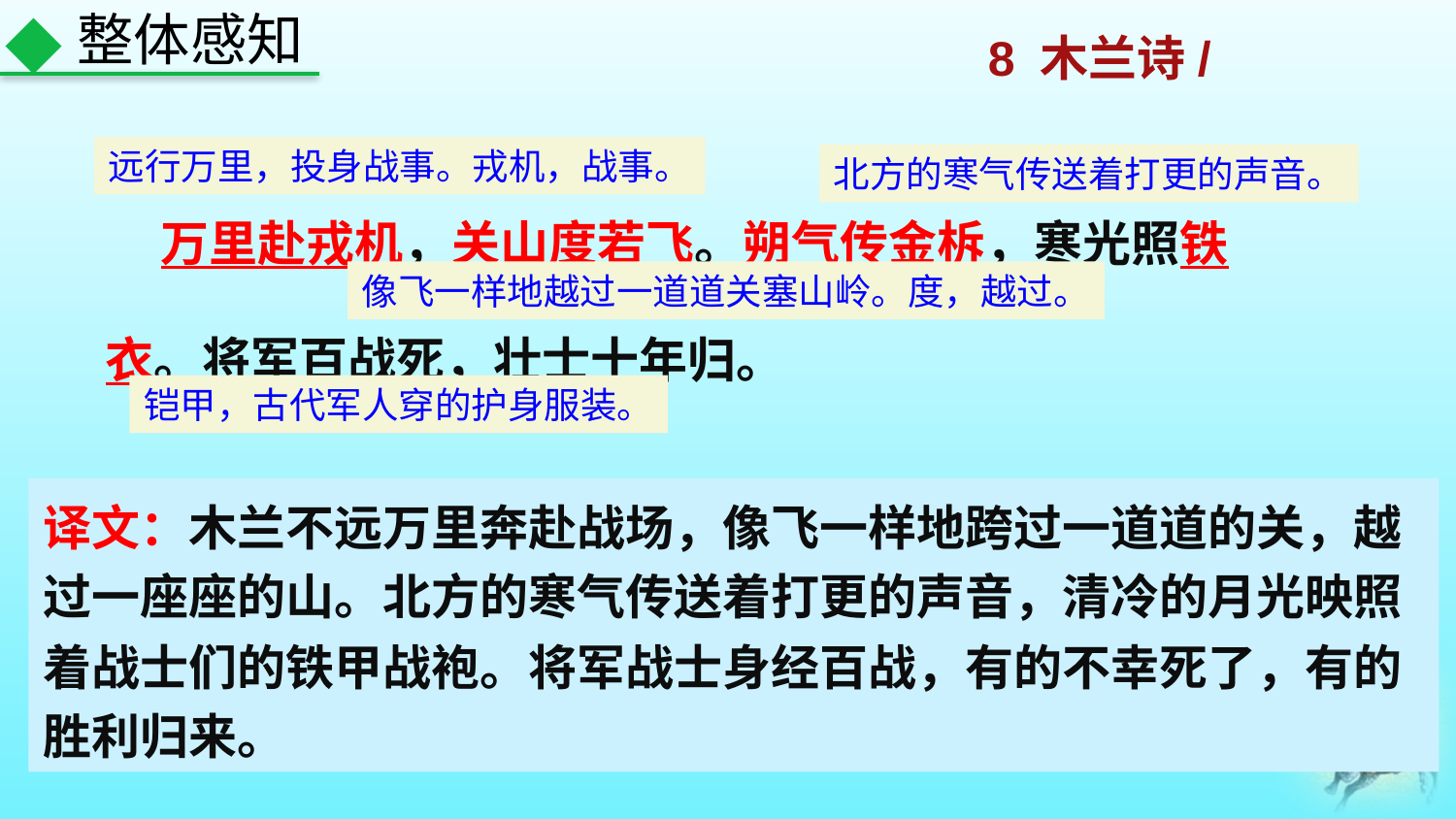

整体感知

远行万里，投身战事。戎机，战事。
北方的寒气传送着打更的声音。
    万里赴戎机，关山度若飞。朔气传金柝，寒光照铁衣。将军百战死，壮士十年归。
像飞一样地越过一道道关塞山岭。度，越过。
铠甲，古代军人穿的护身服装。
译文：木兰不远万里奔赴战场，像飞一样地跨过一道道的关，越过一座座的山。北方的寒气传送着打更的声音，清冷的月光映照着战士们的铁甲战袍。将军战士身经百战，有的不幸死了，有的胜利归来。